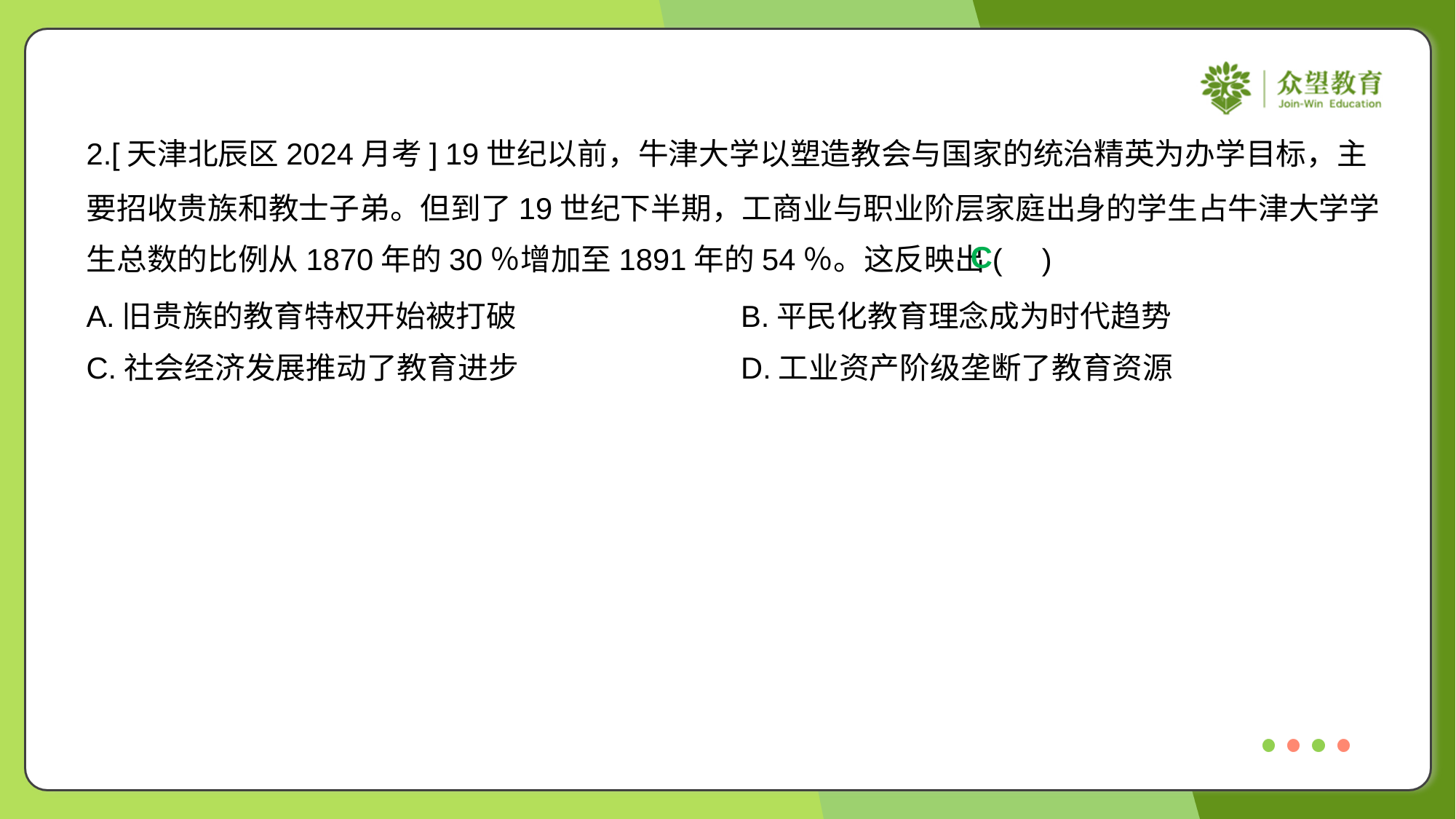

2.[天津北辰区2024月考] 19世纪以前，牛津大学以塑造教会与国家的统治精英为办学目标，主
要招收贵族和教士子弟。但到了19世纪下半期，工商业与职业阶层家庭出身的学生占牛津大学学
生总数的比例从1870年的30％增加至1891年的54％。这反映出(     )
C
A.旧贵族的教育特权开始被打破	B.平民化教育理念成为时代趋势
C.社会经济发展推动了教育进步	D.工业资产阶级垄断了教育资源